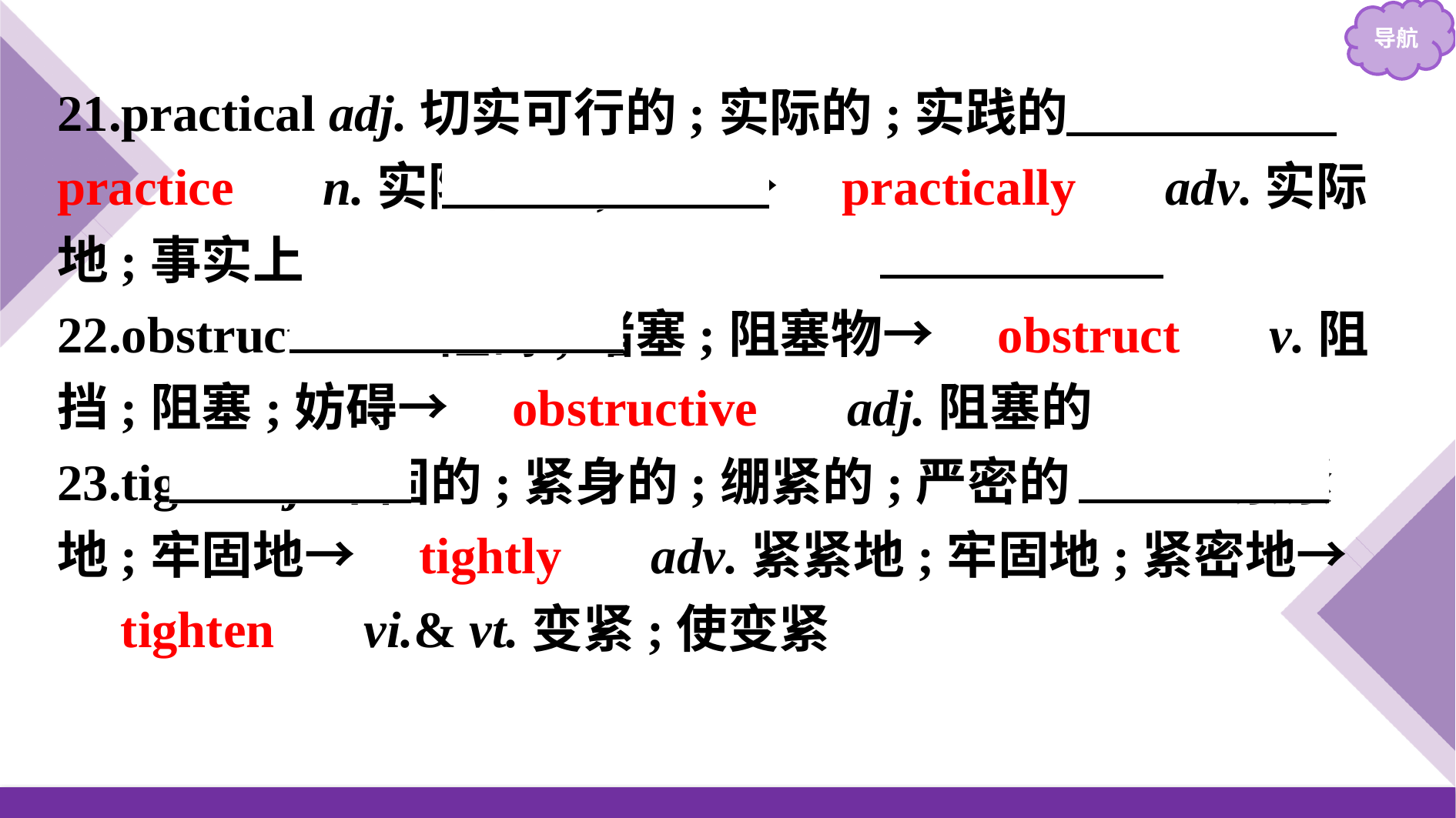

21.practical adj.切实可行的;实际的;实践的→　practice　 n.实际行动;实践→　practically　 adv.实际地;事实上
22.obstruction n.阻碍;堵塞;阻塞物→　obstruct　 v.阻挡;阻塞;妨碍→　obstructive　 adj.阻塞的
23.tight adj.牢固的;紧身的;绷紧的;严密的　adv.紧紧地;牢固地→　tightly　 adv.紧紧地;牢固地;紧密地→　tighten　 vi.& vt.变紧;使变紧